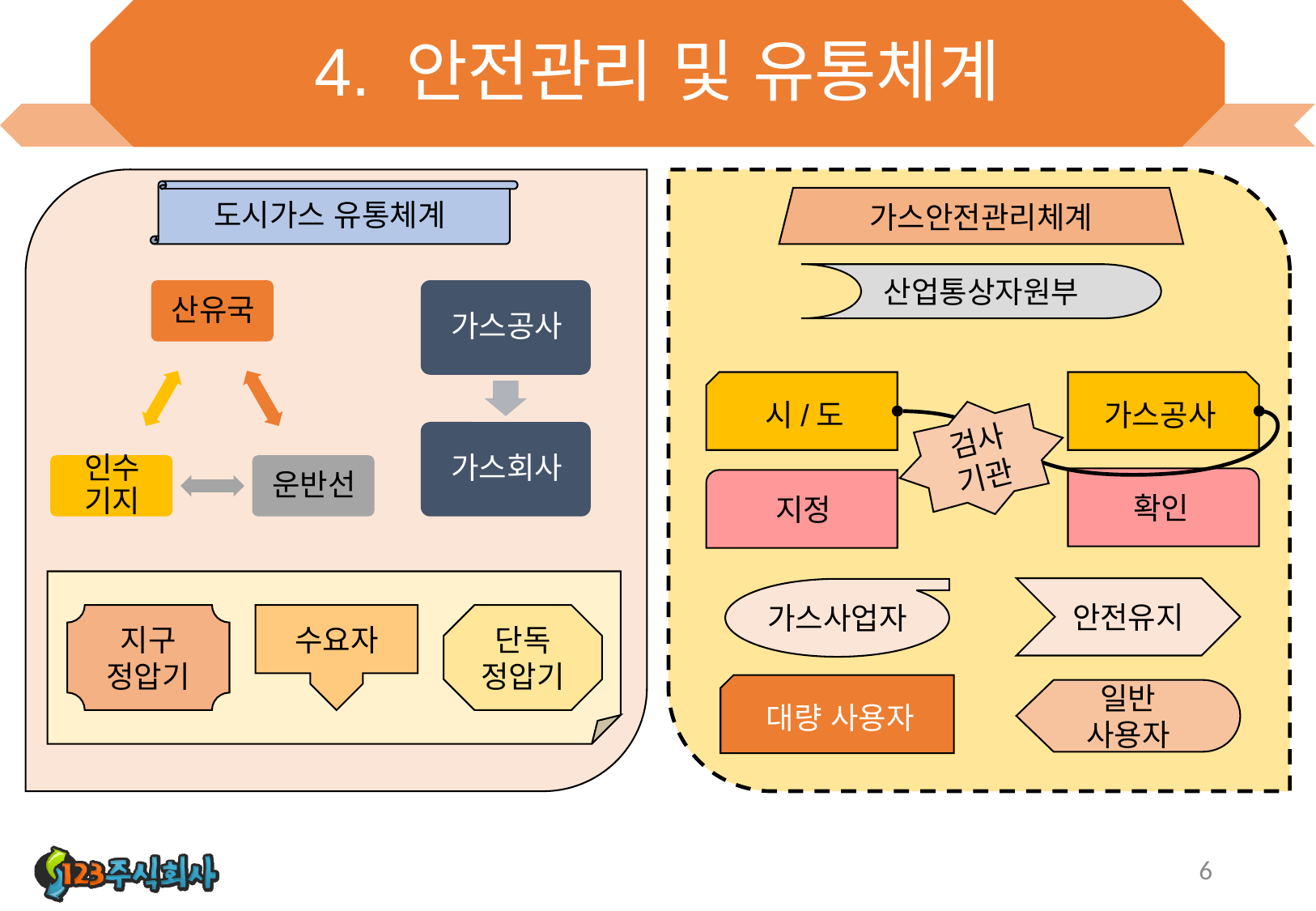

# 4. 안전관리 및 유통체계

도시가스 유통체계
가스안전관리체계
산업통상자원부
산유국

운반선

인수
기지

가스공사

가스회사
시/도
가스공사
검사
기관
확인
지정

안전유지

가스사업자
지구
정압기
수요자
단독
정압기
대량 사용자
일반 사용자
6